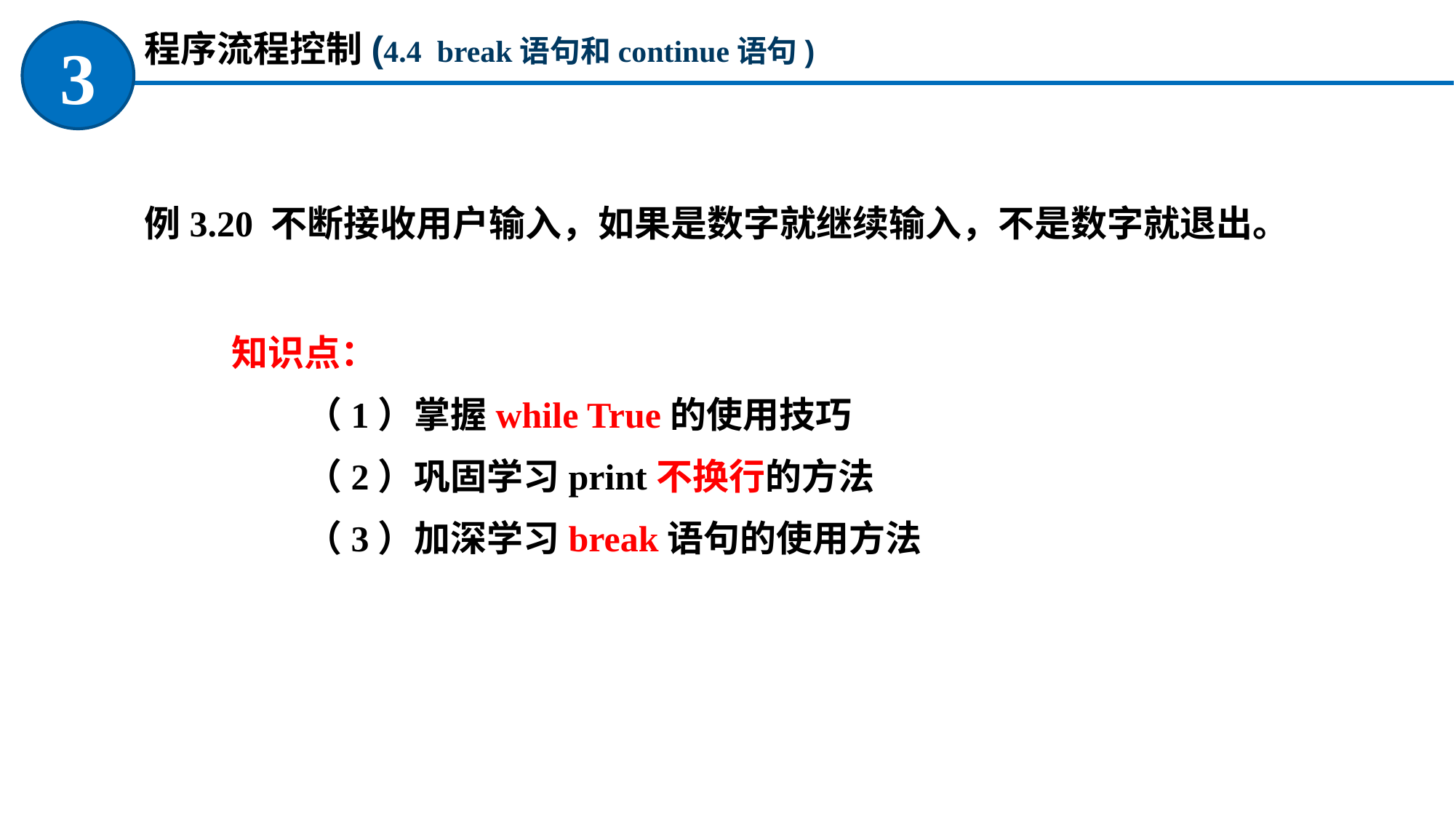

程序流程控制(4.4  break语句和continue语句)
3
例3.20 不断接收用户输入，如果是数字就继续输入，不是数字就退出。
知识点：
（1）掌握while True的使用技巧
（2）巩固学习print不换行的方法
（3）加深学习break语句的使用方法